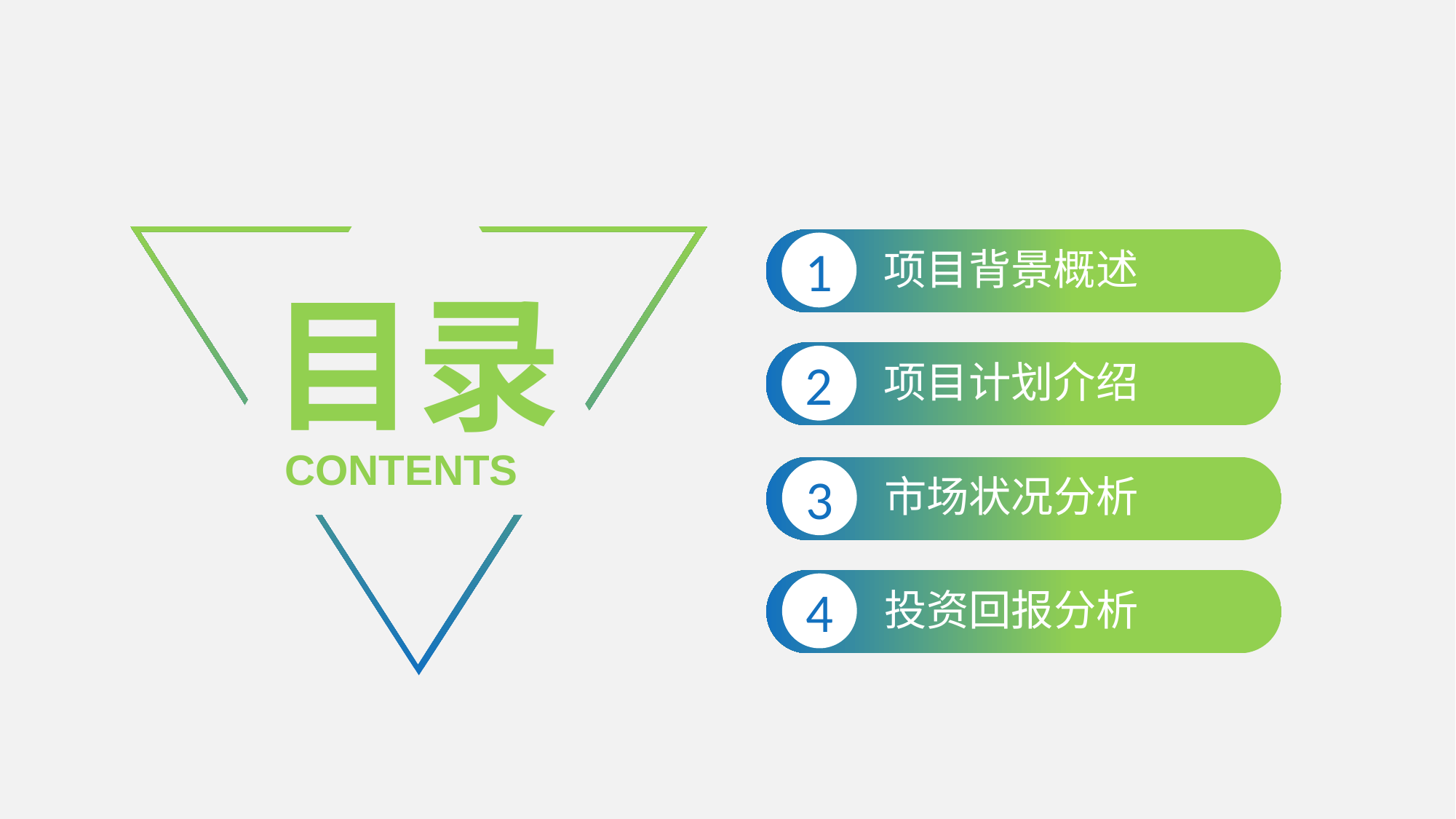

目录
CONTENTS

1
项目背景概述

2
项目计划介绍

3
市场状况分析

4
投资回报分析